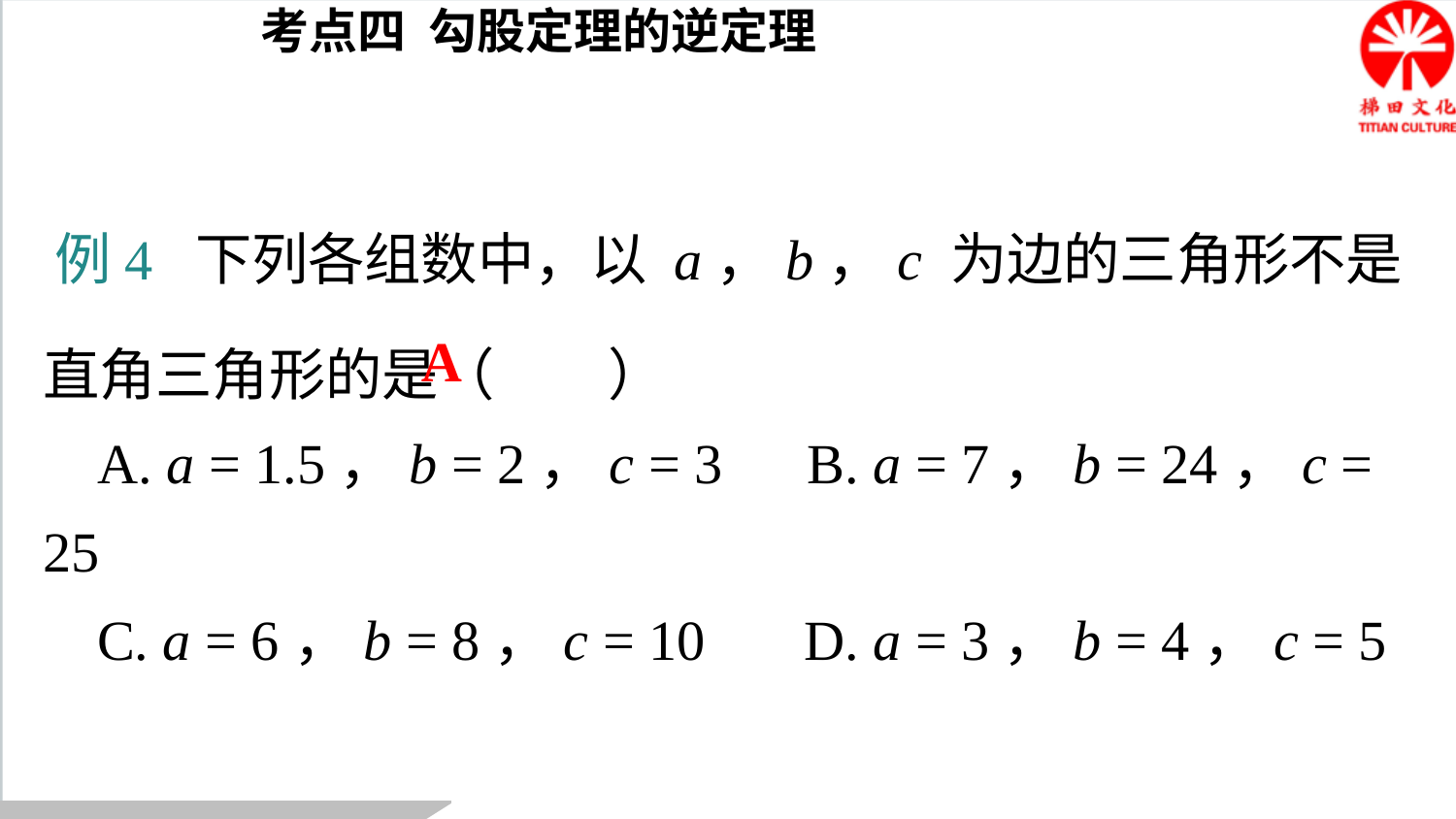

考点四  勾股定理的逆定理

例4  下列各组数中，以 a，b，c 为边的三角形不是直角三角形的是（　　）
   A. a = 1.5，b = 2，c = 3      B. a = 7，b = 24，c = 25
   C. a = 6，b = 8，c = 10       D. a = 3，b = 4，c = 5
A